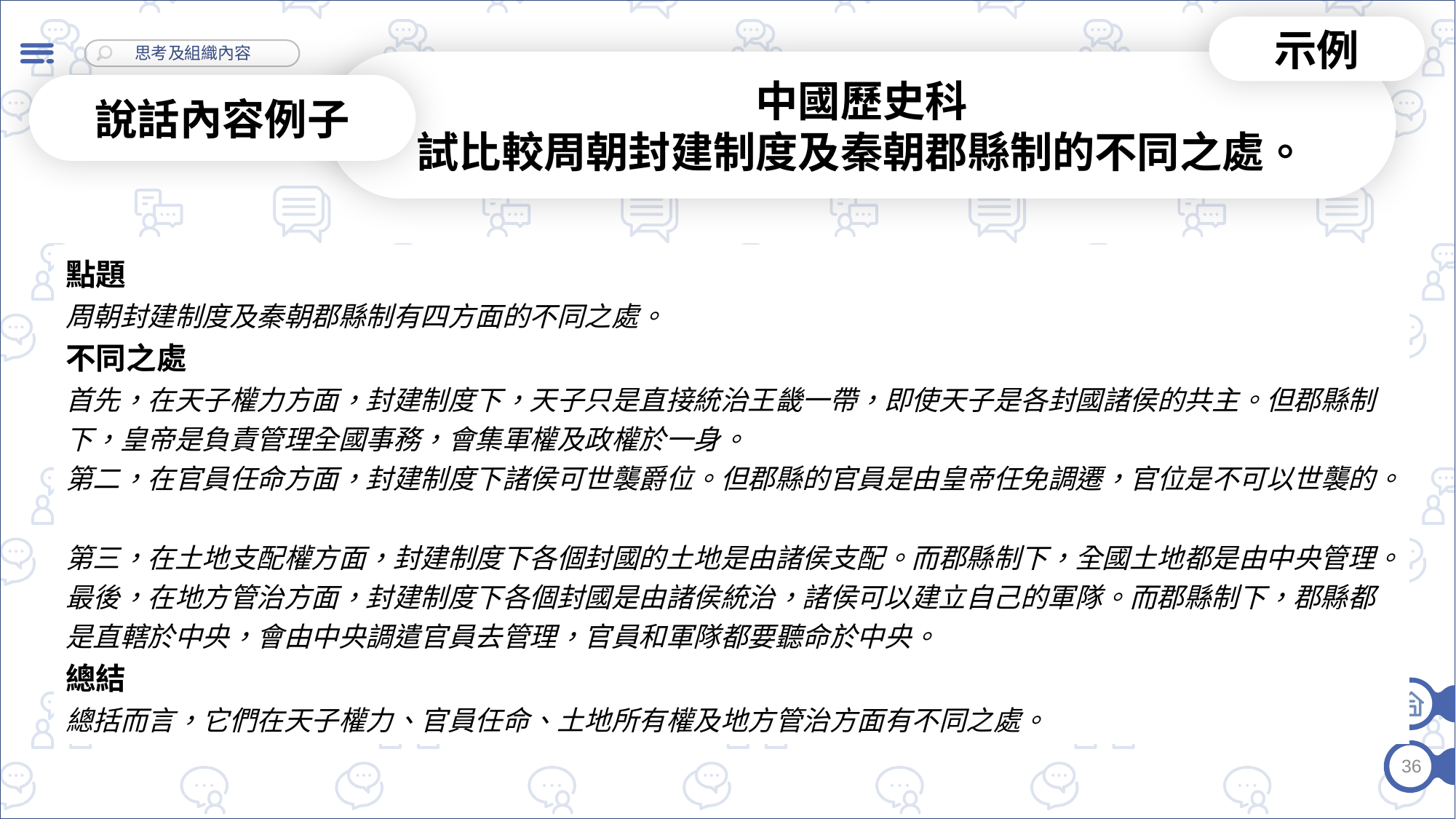

示例
中國歷史科
試比較周朝封建制度及秦朝郡縣制的不同之處。
說話內容例子
| 點題 周朝封建制度及秦朝郡縣制有四方面的不同之處。 不同之處 首先，在天子權力方面，封建制度下，天子只是直接統治王畿一帶，即使天子是各封國諸侯的共主。但郡縣制下，皇帝是負責管理全國事務，會集軍權及政權於一身。 第二，在官員任命方面，封建制度下諸侯可世襲爵位。但郡縣的官員是由皇帝任免調遷，官位是不可以世襲的。 第三，在土地支配權方面，封建制度下各個封國的土地是由諸侯支配。而郡縣制下，全國土地都是由中央管理。 最後，在地方管治方面，封建制度下各個封國是由諸侯統治，諸侯可以建立自己的軍隊。而郡縣制下，郡縣都是直轄於中央，會由中央調遣官員去管理，官員和軍隊都要聽命於中央。 總結 總括而言，它們在天子權力、官員任命、土地所有權及地方管治方面有不同之處。 |
| --- |
36